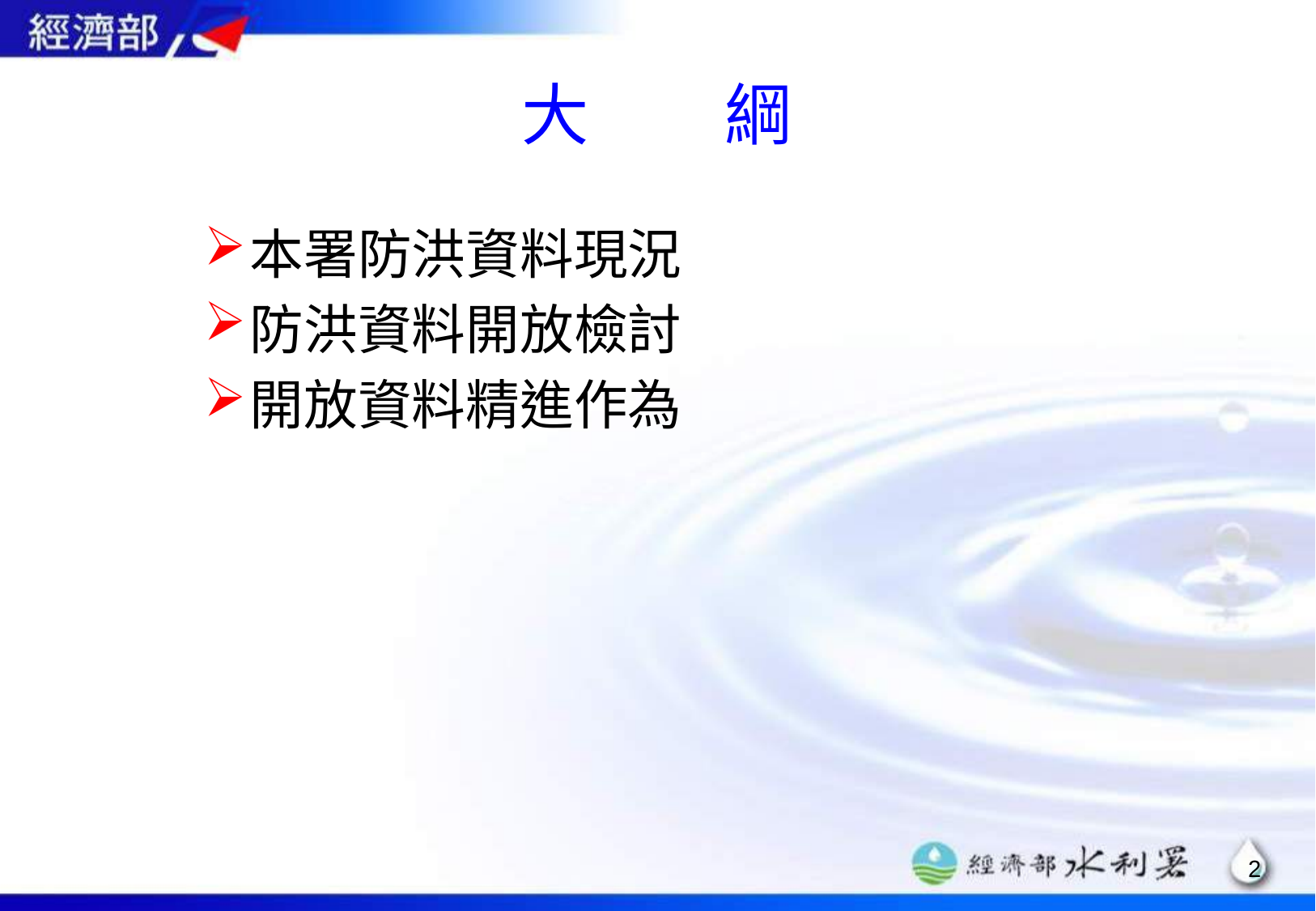

# 大         綱
本署防洪資料現況
防洪資料開放檢討
開放資料精進作為
2